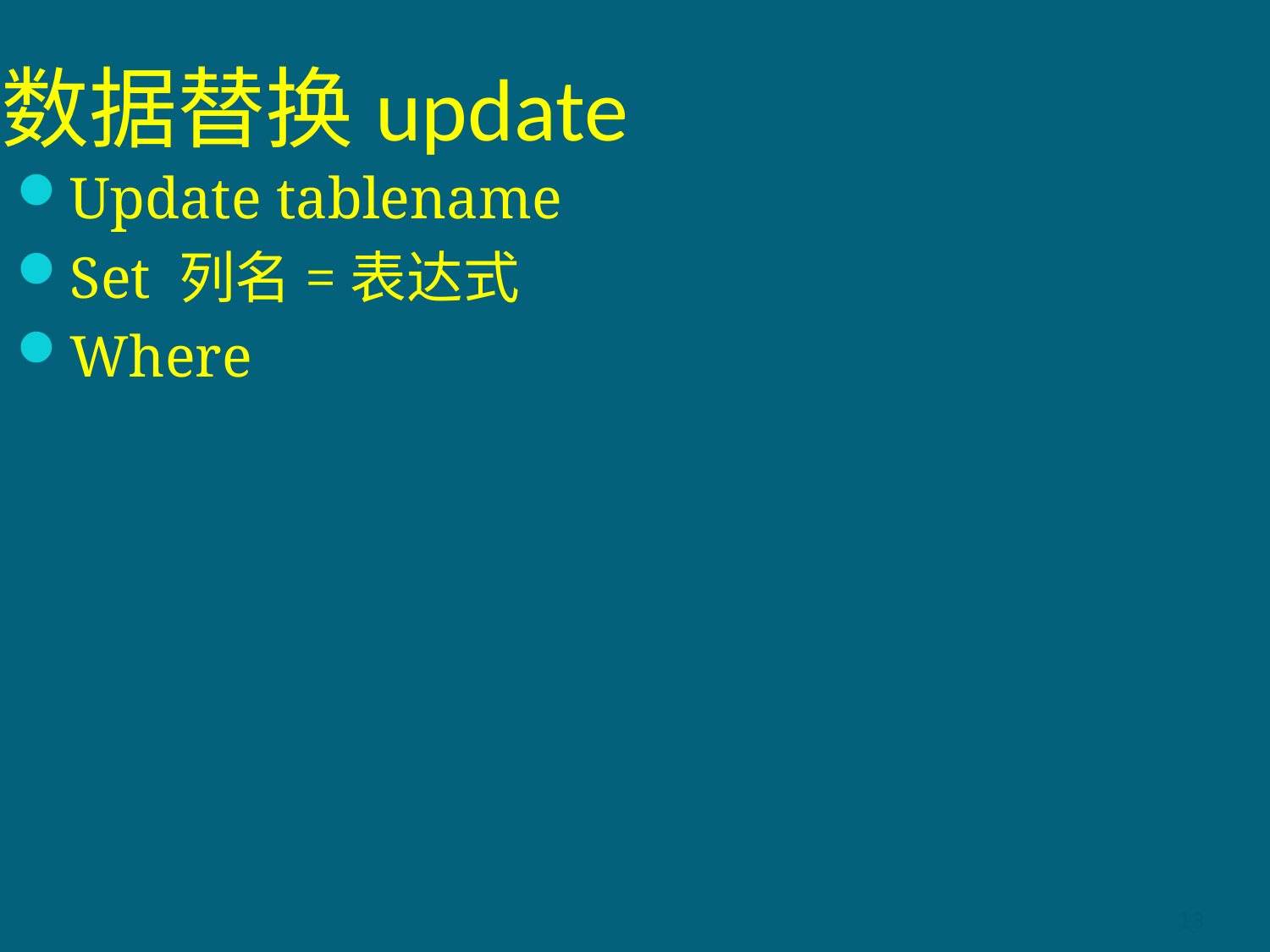

# 数据替换update
Update tablename
Set 列名=表达式
Where

13